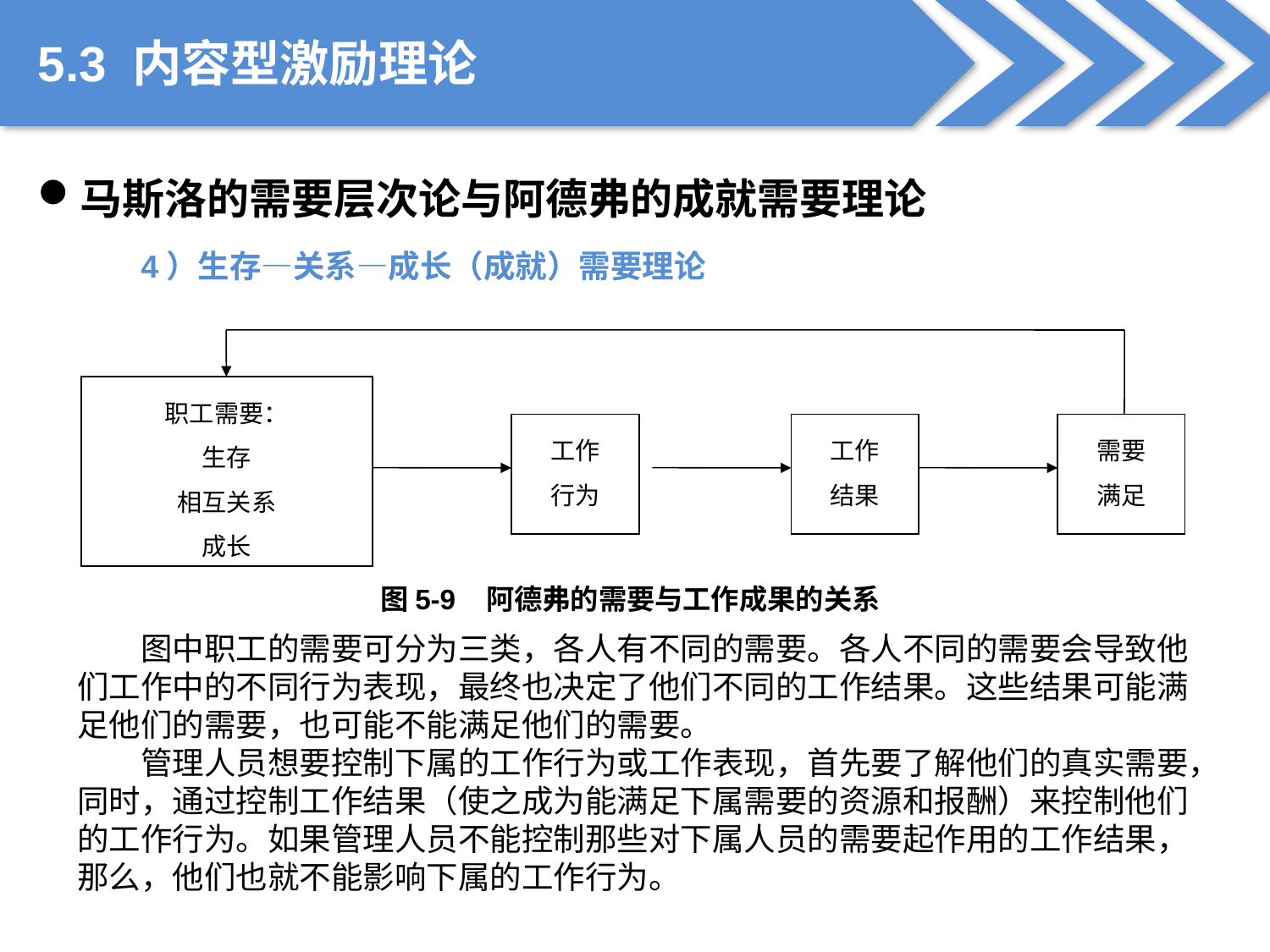

5.3 内容型激励理论
马斯洛的需要层次论与阿德弗的成就需要理论
4）生存—关系—成长（成就）需要理论

职工需要：
生存
相互关系
成长
工作
行为
工作
结果
需要
满足

图5-9   阿德弗的需要与工作成果的关系
图中职工的需要可分为三类，各人有不同的需要。各人不同的需要会导致他们工作中的不同行为表现，最终也决定了他们不同的工作结果。这些结果可能满足他们的需要，也可能不能满足他们的需要。
管理人员想要控制下属的工作行为或工作表现，首先要了解他们的真实需要，同时，通过控制工作结果（使之成为能满足下属需要的资源和报酬）来控制他们的工作行为。如果管理人员不能控制那些对下属人员的需要起作用的工作结果，那么，他们也就不能影响下属的工作行为。